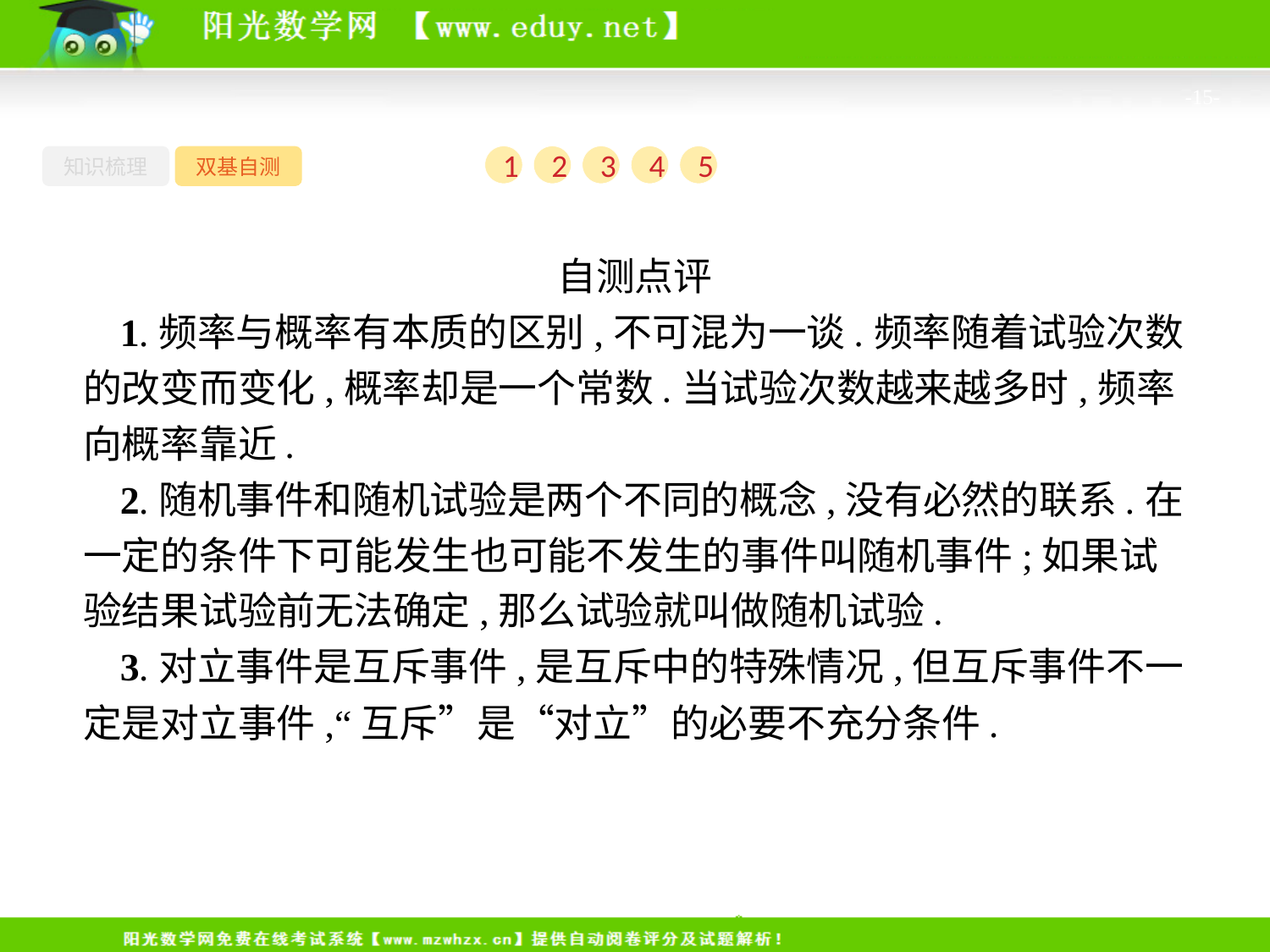

-15-
知识梳理
双基自测
1
2
3
4
5
自测点评
1.频率与概率有本质的区别,不可混为一谈.频率随着试验次数的改变而变化,概率却是一个常数.当试验次数越来越多时,频率向概率靠近.
2.随机事件和随机试验是两个不同的概念,没有必然的联系.在一定的条件下可能发生也可能不发生的事件叫随机事件;如果试验结果试验前无法确定,那么试验就叫做随机试验.
3.对立事件是互斥事件,是互斥中的特殊情况,但互斥事件不一定是对立事件,“互斥”是“对立”的必要不充分条件.